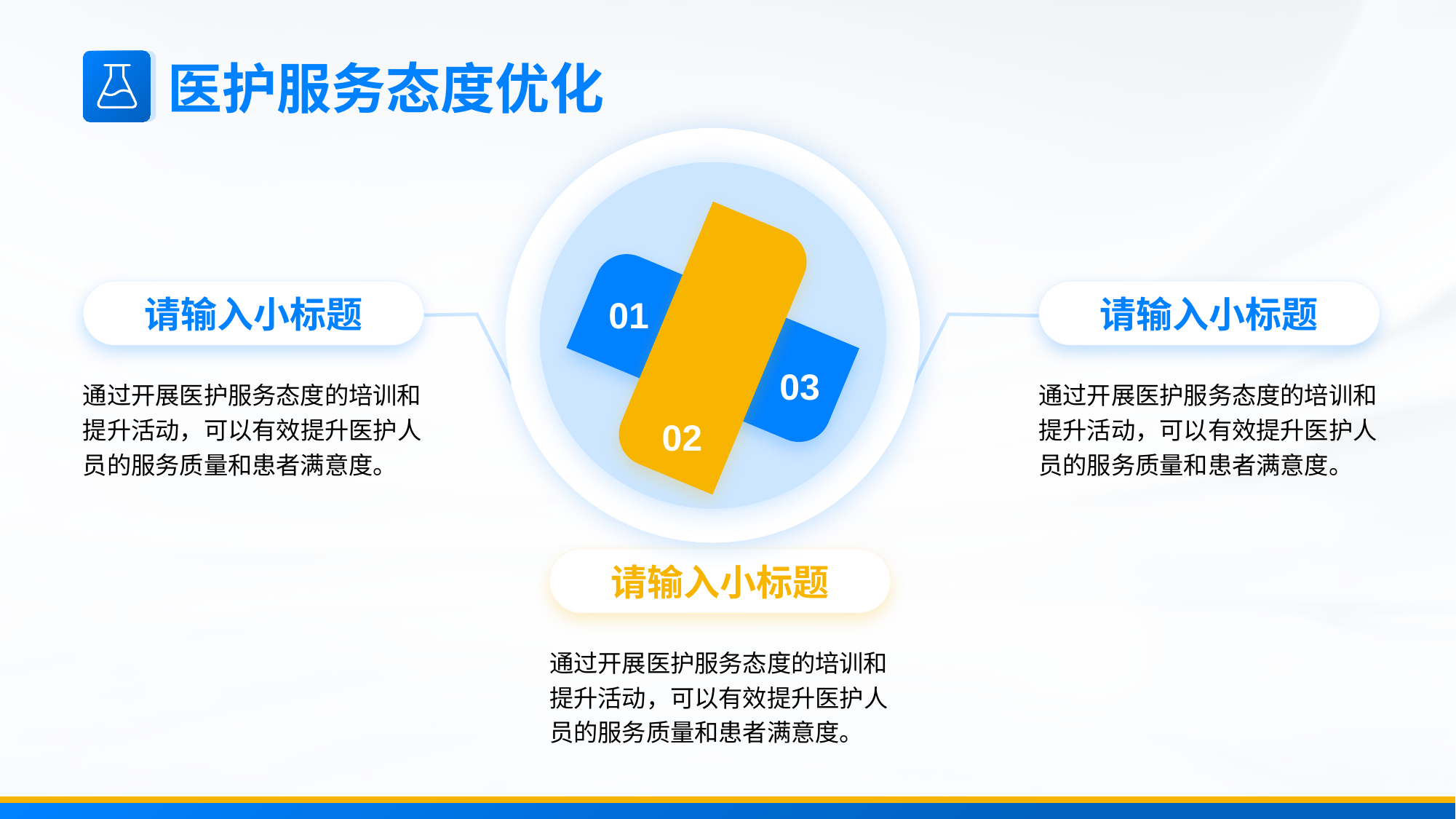

医护服务态度优化

01
03
02
请输入小标题
通过开展医护服务态度的培训和提升活动，可以有效提升医护人员的服务质量和患者满意度。

请输入小标题
通过开展医护服务态度的培训和提升活动，可以有效提升医护人员的服务质量和患者满意度。

请输入小标题
通过开展医护服务态度的培训和提升活动，可以有效提升医护人员的服务质量和患者满意度。